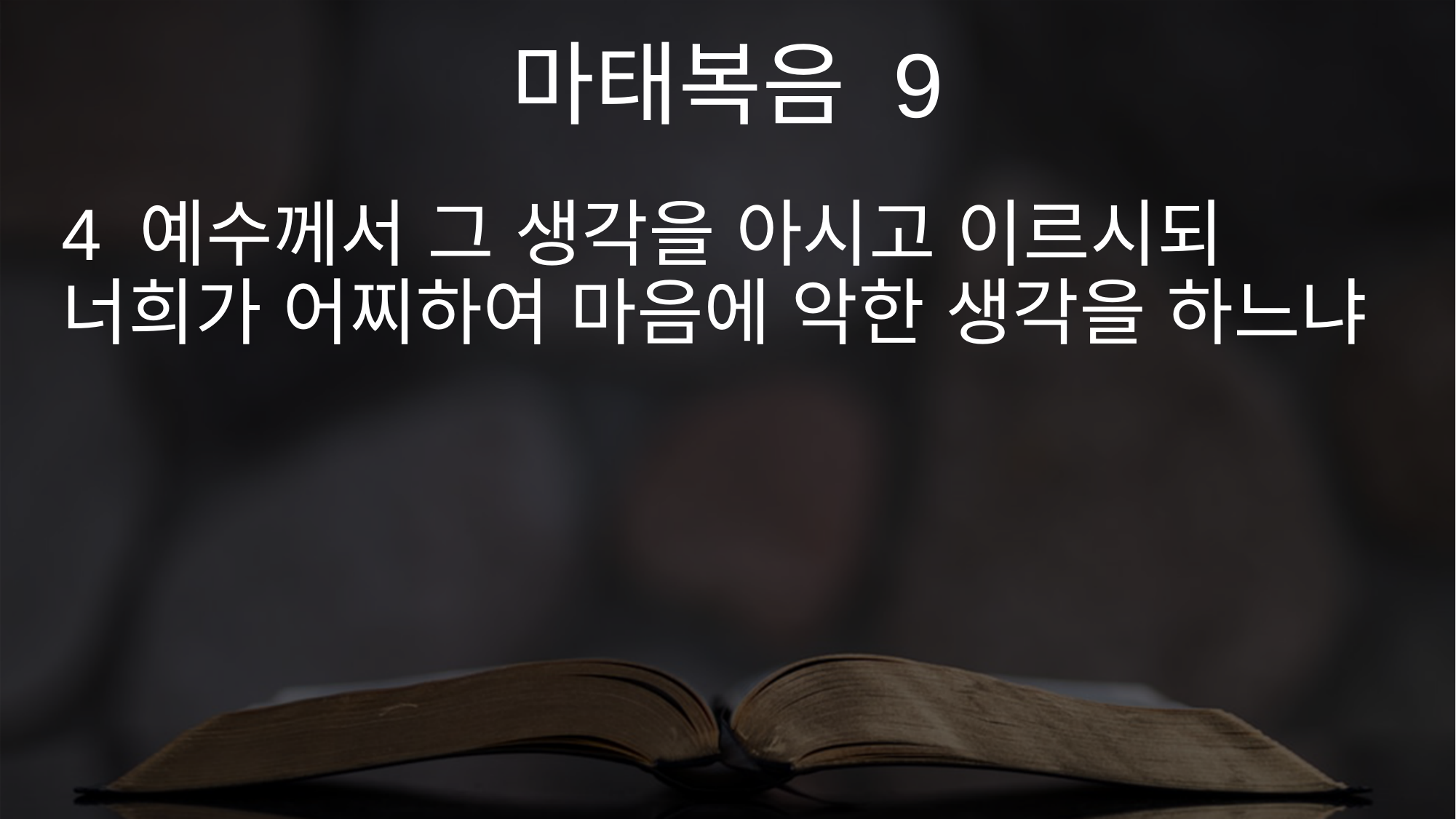

마태복음 9
4 예수께서 그 생각을 아시고 이르시되 너희가 어찌하여 마음에 악한 생각을 하느냐